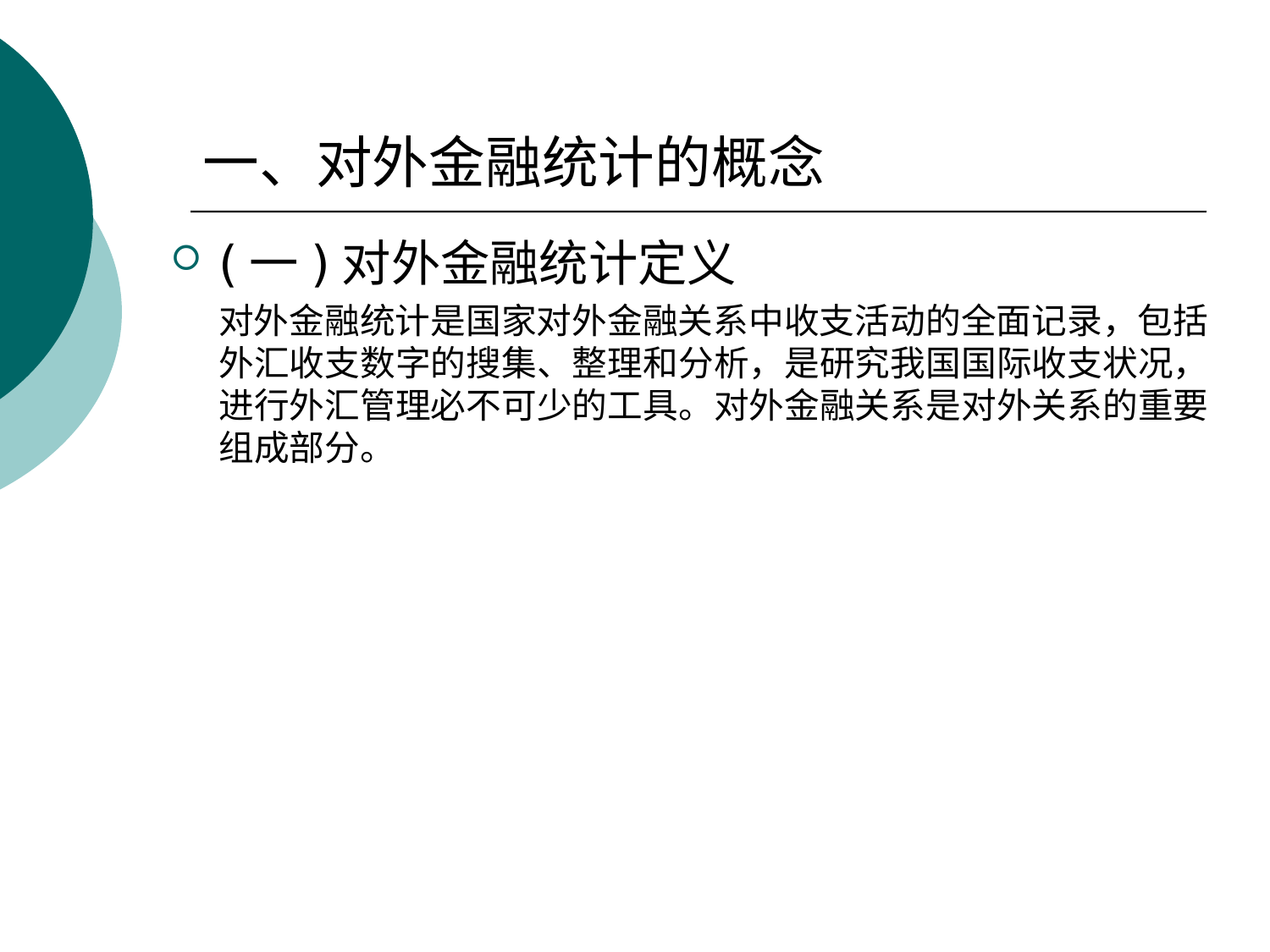

# 一、对外金融统计的概念
(一)对外金融统计定义
     对外金融统计是国家对外金融关系中收支活动的全面记录，包括外汇收支数字的搜集、整理和分析，是研究我国国际收支状况，进行外汇管理必不可少的工具。对外金融关系是对外关系的重要组成部分。